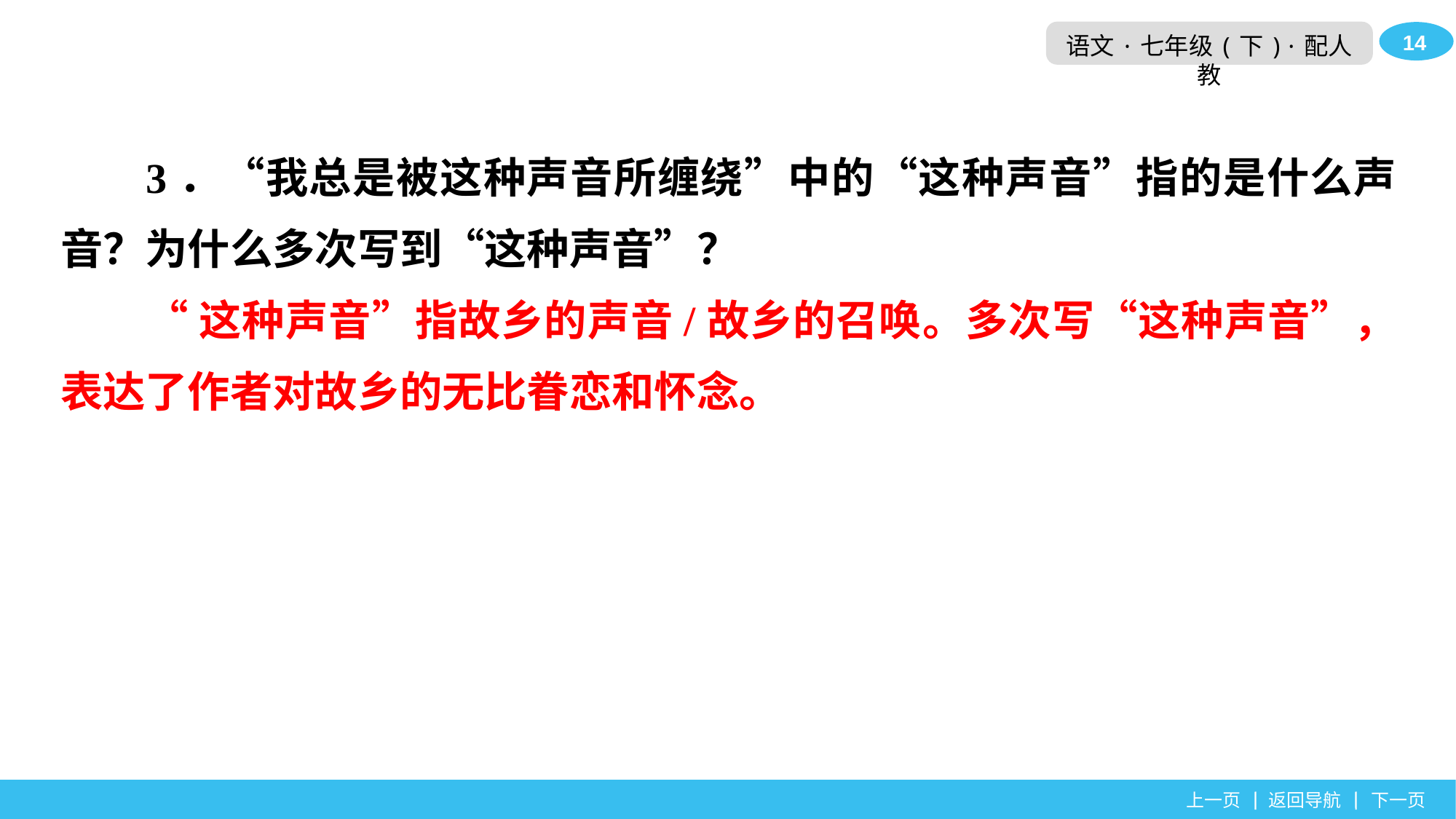

3．“我总是被这种声音所缠绕”中的“这种声音”指的是什么声音？为什么多次写到“这种声音”？
“这种声音”指故乡的声音/故乡的召唤。多次写“这种声音”，表达了作者对故乡的无比眷恋和怀念。